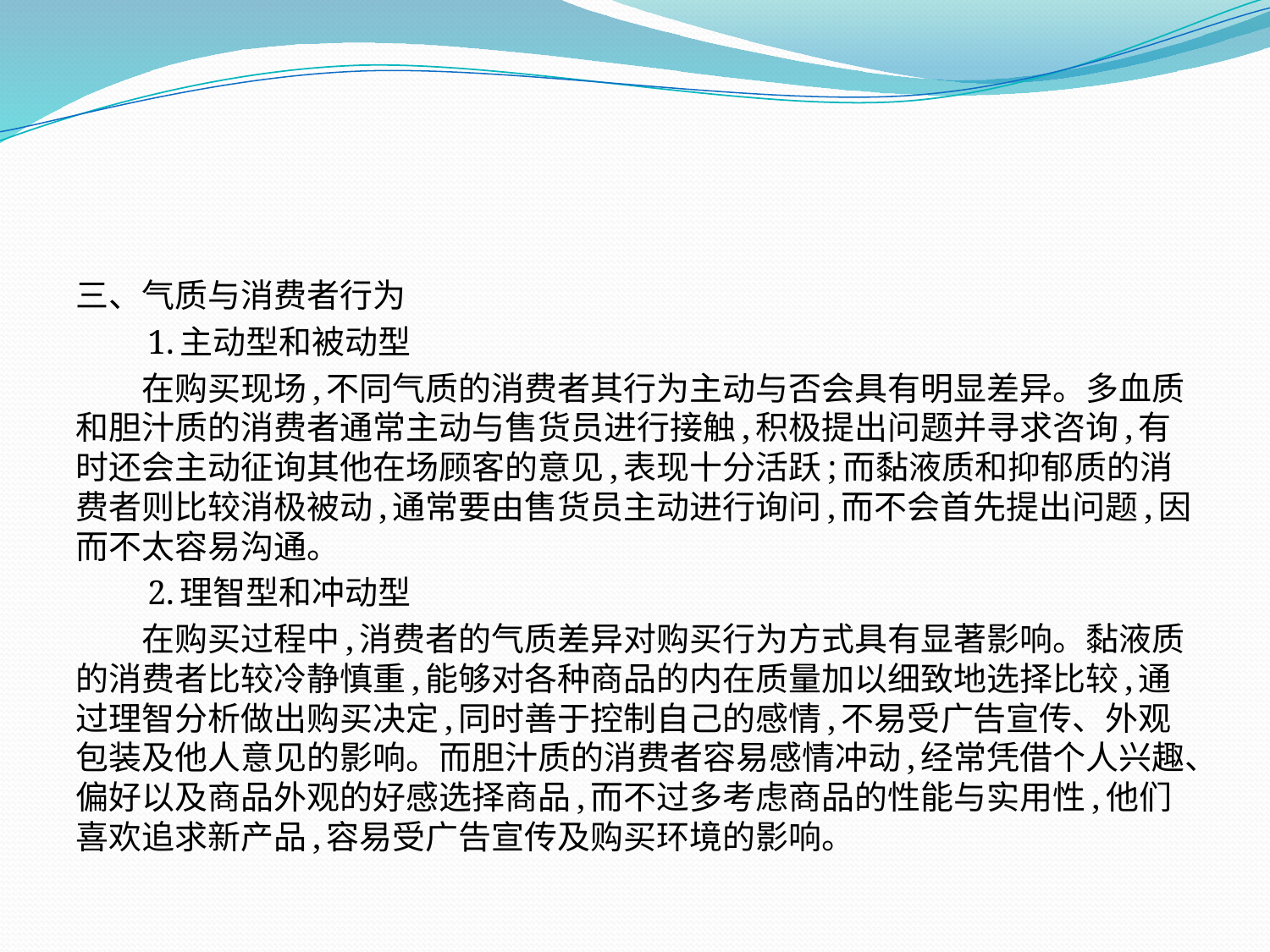

三、气质与消费者行为
　　1.主动型和被动型
　　在购买现场,不同气质的消费者其行为主动与否会具有明显差异。多血质和胆汁质的消费者通常主动与售货员进行接触,积极提出问题并寻求咨询,有时还会主动征询其他在场顾客的意见,表现十分活跃;而黏液质和抑郁质的消费者则比较消极被动,通常要由售货员主动进行询问,而不会首先提出问题,因而不太容易沟通。
　　2.理智型和冲动型
　　在购买过程中,消费者的气质差异对购买行为方式具有显著影响。黏液质的消费者比较冷静慎重,能够对各种商品的内在质量加以细致地选择比较,通过理智分析做出购买决定,同时善于控制自己的感情,不易受广告宣传、外观包装及他人意见的影响。而胆汁质的消费者容易感情冲动,经常凭借个人兴趣、偏好以及商品外观的好感选择商品,而不过多考虑商品的性能与实用性,他们喜欢追求新产品,容易受广告宣传及购买环境的影响。